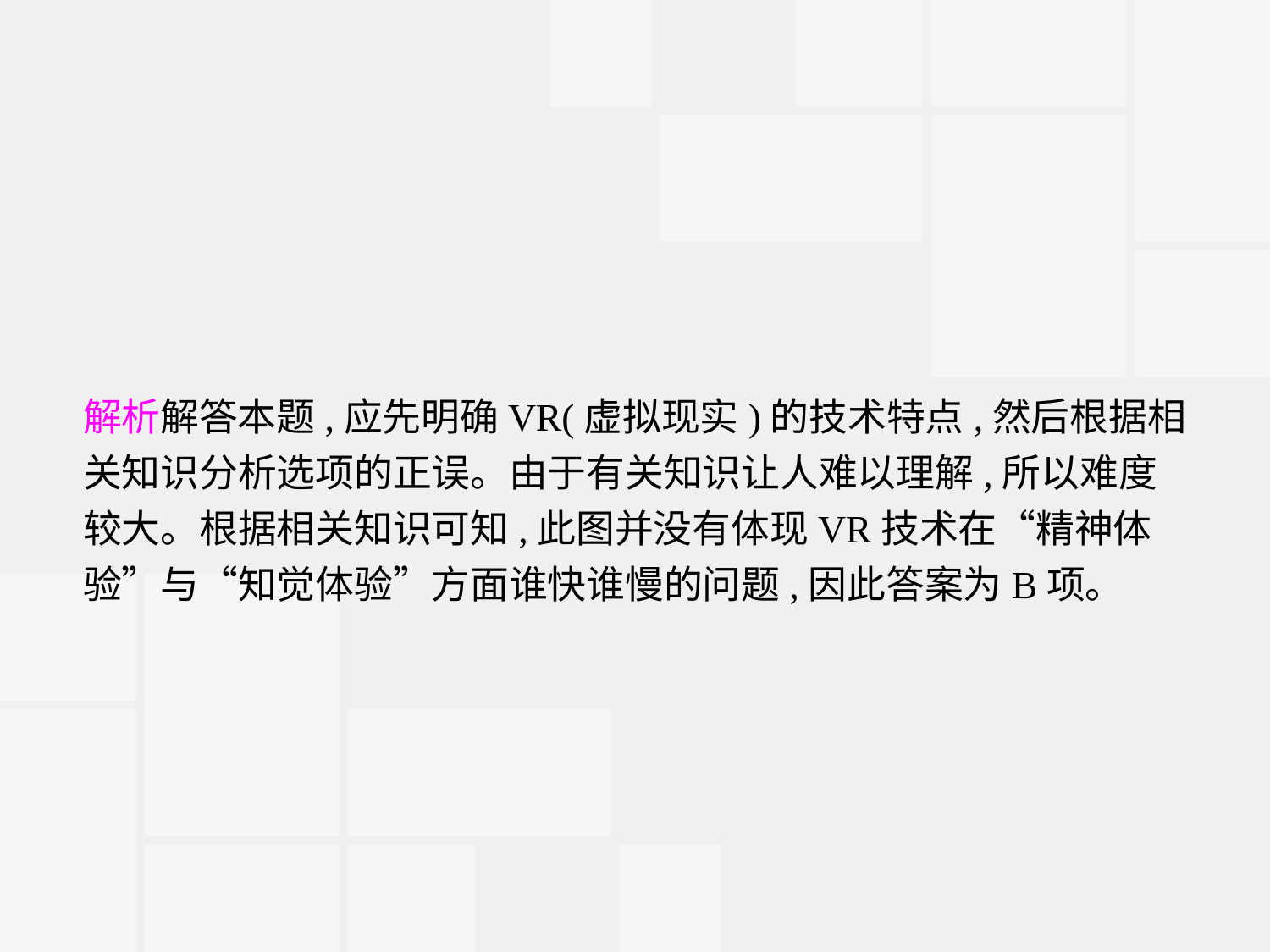

解析解答本题,应先明确VR(虚拟现实)的技术特点,然后根据相关知识分析选项的正误。由于有关知识让人难以理解,所以难度较大。根据相关知识可知,此图并没有体现VR技术在“精神体验”与“知觉体验”方面谁快谁慢的问题,因此答案为B项。